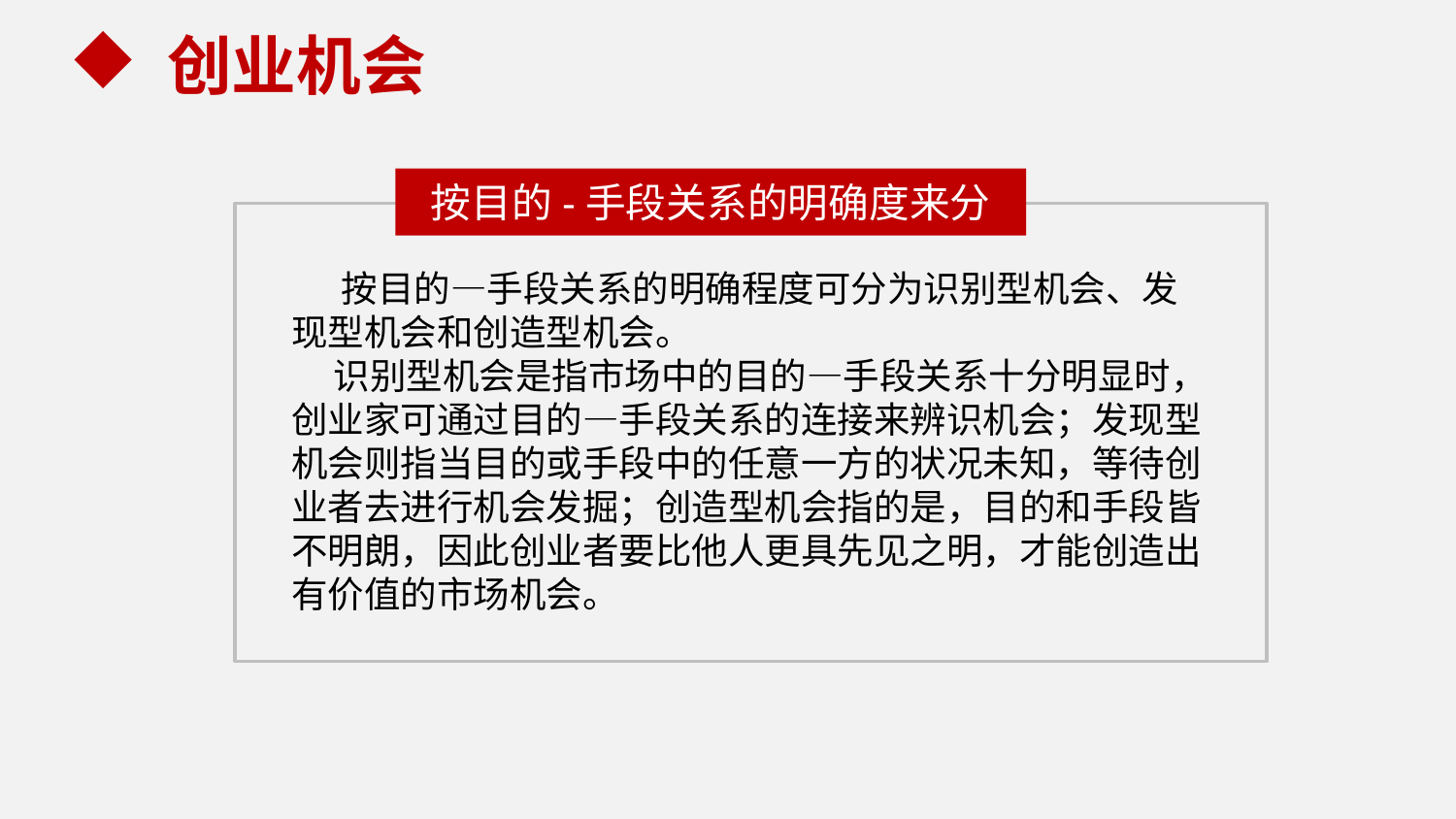

创业机会
按目的-手段关系的明确度来分

     按目的—手段关系的明确程度可分为识别型机会、发现型机会和创造型机会。
    识别型机会是指市场中的目的—手段关系十分明显时，创业家可通过目的—手段关系的连接来辨识机会；发现型机会则指当目的或手段中的任意一方的状况未知，等待创业者去进行机会发掘；创造型机会指的是，目的和手段皆不明朗，因此创业者要比他人更具先见之明，才能创造出有价值的市场机会。